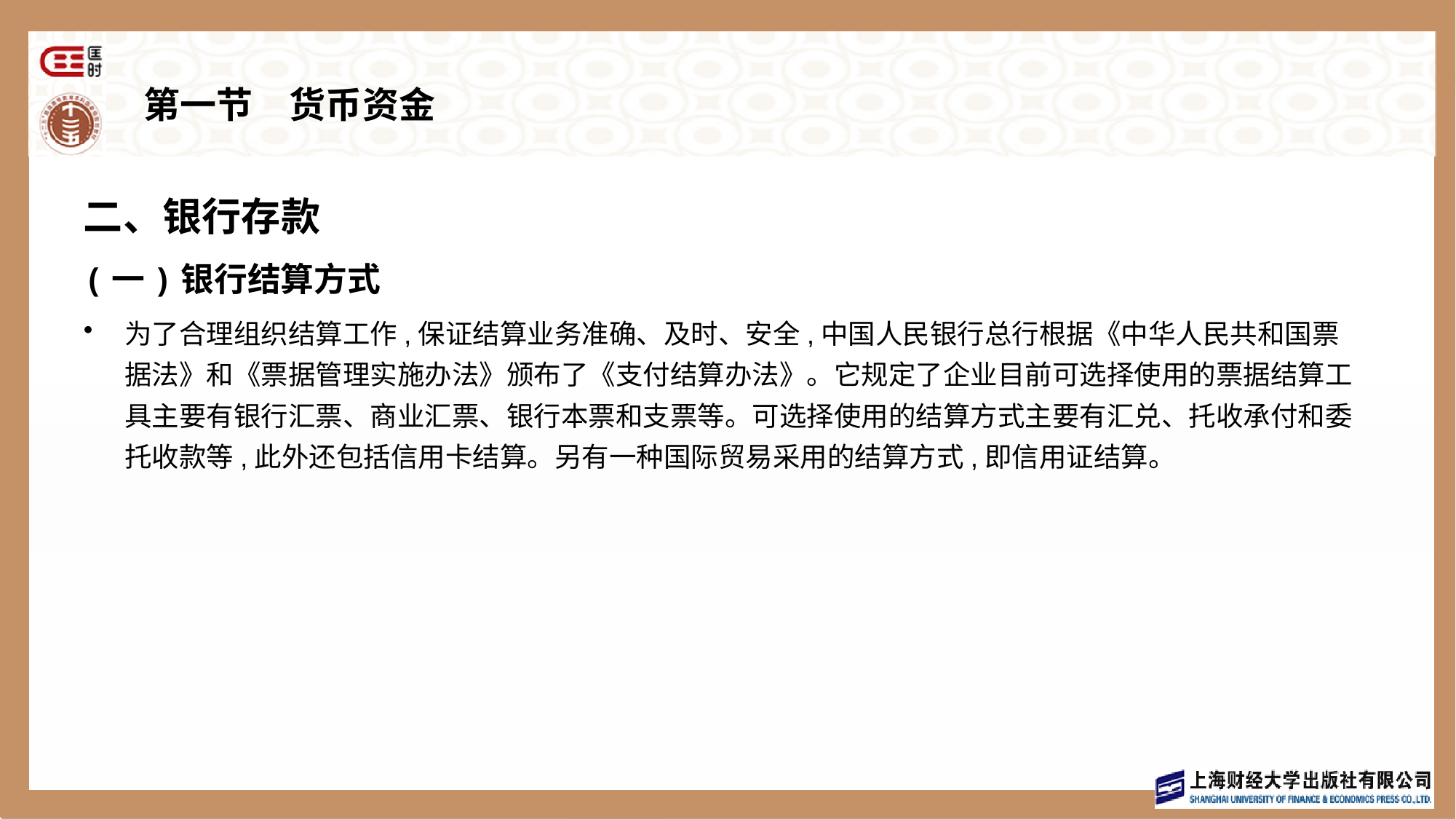

# 第一节　货币资金
二、银行存款
(一)银行结算方式
为了合理组织结算工作,保证结算业务准确、及时、安全,中国人民银行总行根据《中华人民共和国票据法》和《票据管理实施办法》颁布了《支付结算办法》。它规定了企业目前可选择使用的票据结算工具主要有银行汇票、商业汇票、银行本票和支票等。可选择使用的结算方式主要有汇兑、托收承付和委托收款等,此外还包括信用卡结算。另有一种国际贸易采用的结算方式,即信用证结算。